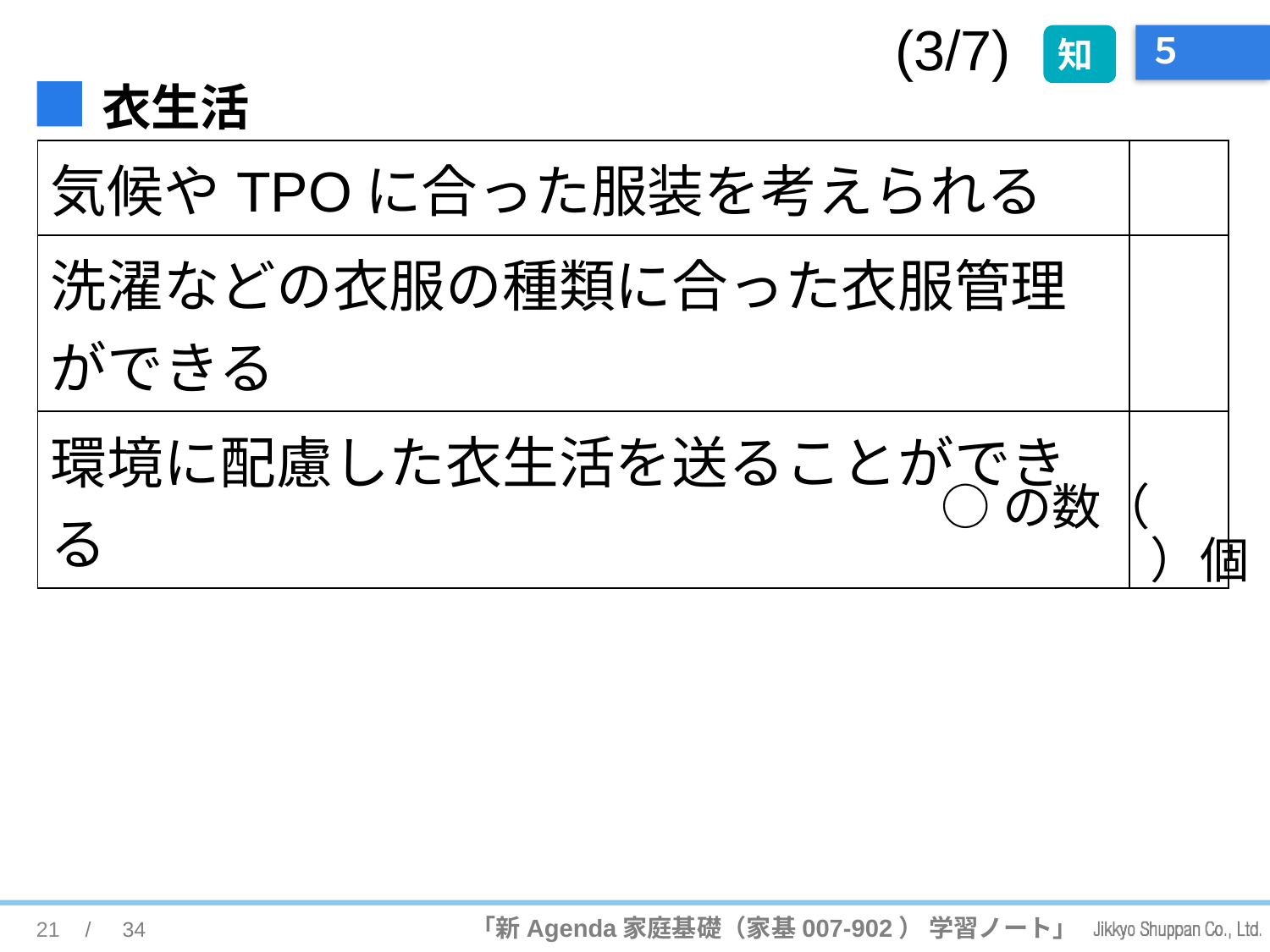

(3/7)
# ５
知
■衣生活
| 気候やTPOに合った服装を考えられる |  |
| --- | --- |
| 洗濯などの衣服の種類に合った衣服管理ができる |  |
| 環境に配慮した衣生活を送ることができる |  |
○の数（　　　）個
21